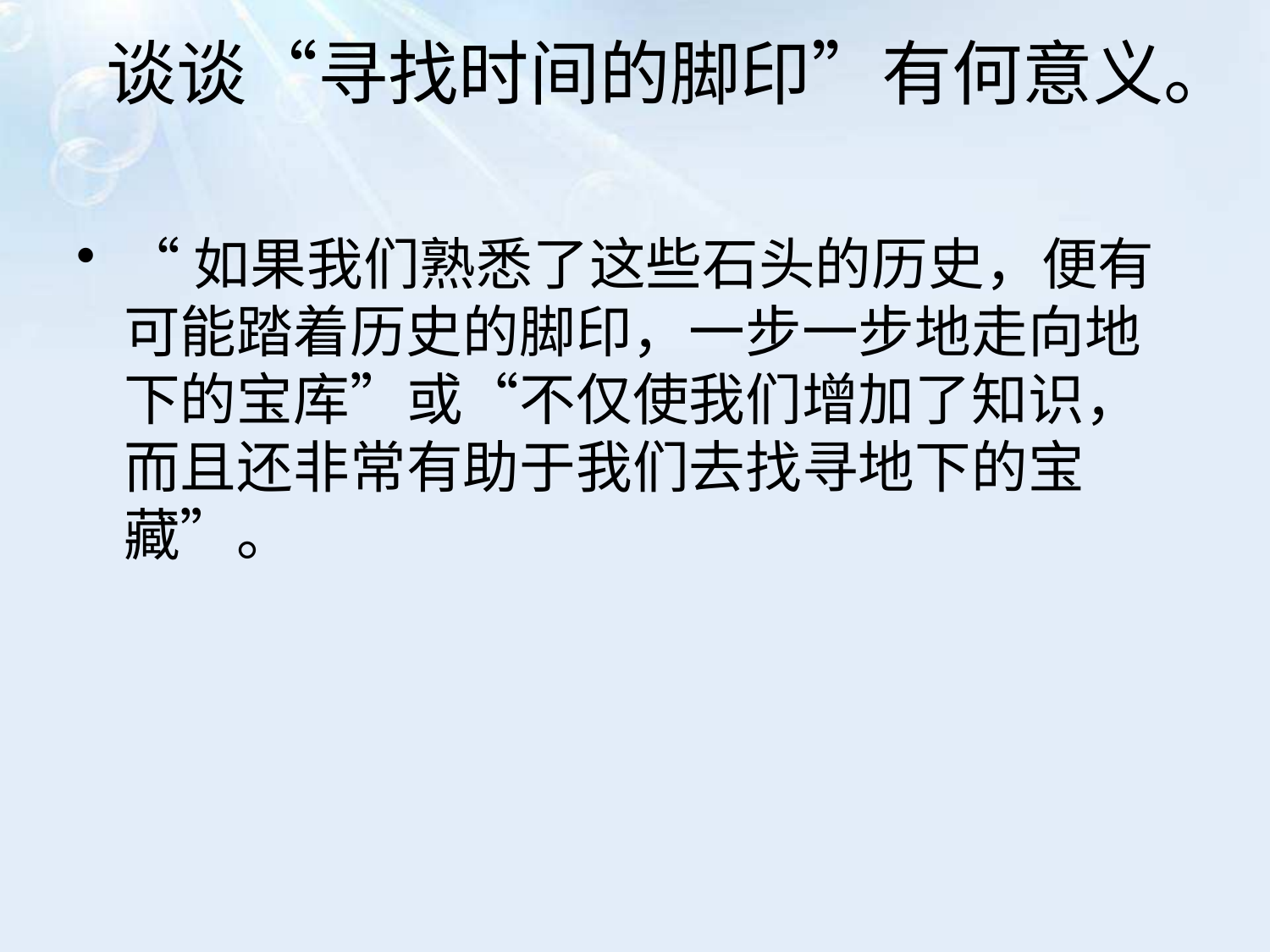

# 谈谈“寻找时间的脚印”有何意义。
“如果我们熟悉了这些石头的历史，便有可能踏着历史的脚印，一步一步地走向地下的宝库”或“不仅使我们增加了知识，而且还非常有助于我们去找寻地下的宝藏”。